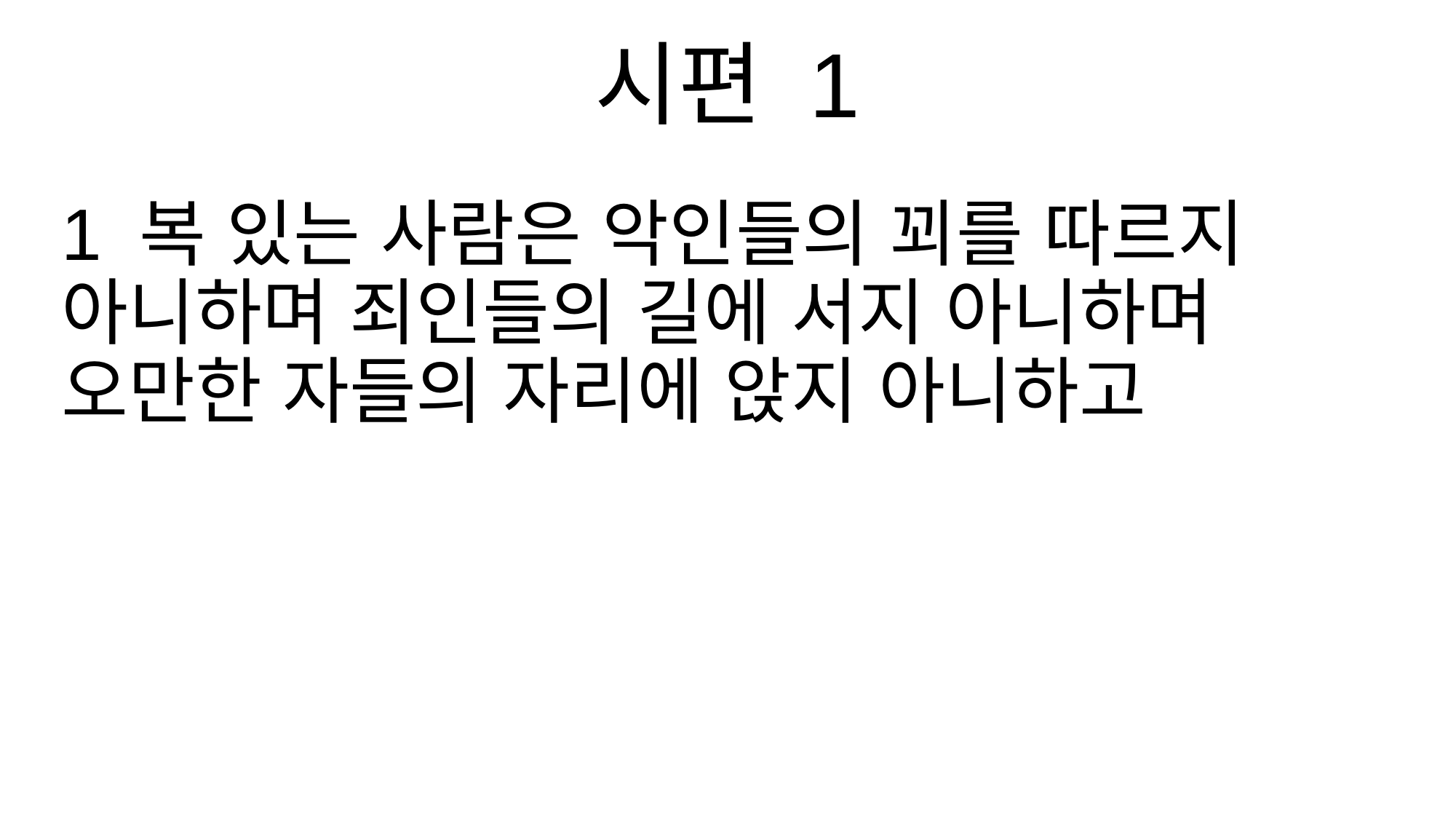

시편 1
1 복 있는 사람은 악인들의 꾀를 따르지 아니하며 죄인들의 길에 서지 아니하며 오만한 자들의 자리에 앉지 아니하고